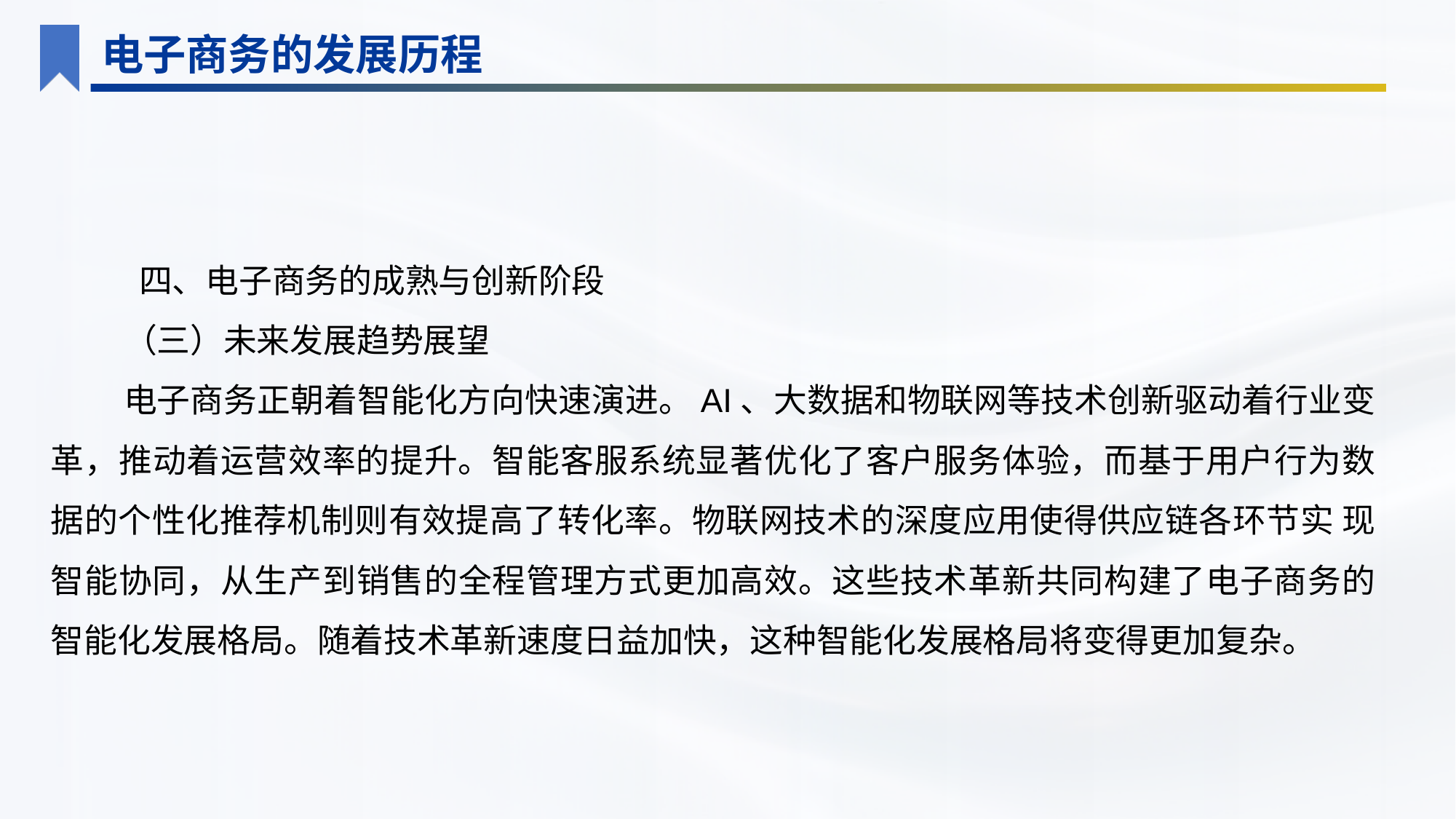

电子商务的发展历程
 四、电子商务的成熟与创新阶段
（三）未来发展趋势展望
电子商务正朝着智能化方向快速演进。AI、大数据和物联网等技术创新驱动着行业变革，推动着运营效率的提升。智能客服系统显著优化了客户服务体验，而基于用户行为数据的个性化推荐机制则有效提高了转化率。物联网技术的深度应用使得供应链各环节实 现智能协同，从生产到销售的全程管理方式更加高效。这些技术革新共同构建了电子商务的智能化发展格局。随着技术革新速度日益加快，这种智能化发展格局将变得更加复杂。